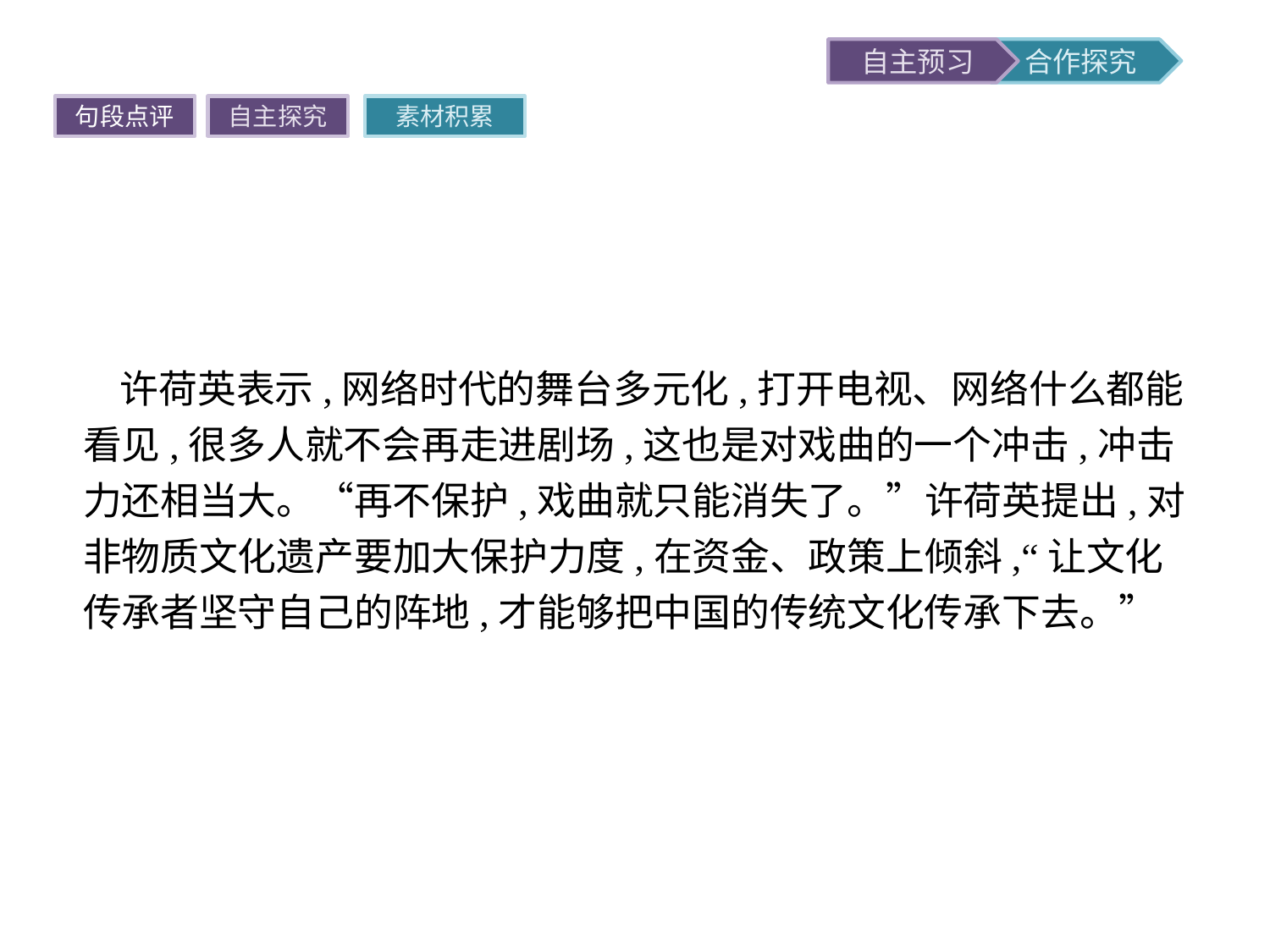

句段点评
自主探究
素材积累
许荷英表示,网络时代的舞台多元化,打开电视、网络什么都能看见,很多人就不会再走进剧场,这也是对戏曲的一个冲击,冲击力还相当大。“再不保护,戏曲就只能消失了。”许荷英提出,对非物质文化遗产要加大保护力度,在资金、政策上倾斜,“让文化传承者坚守自己的阵地,才能够把中国的传统文化传承下去。”